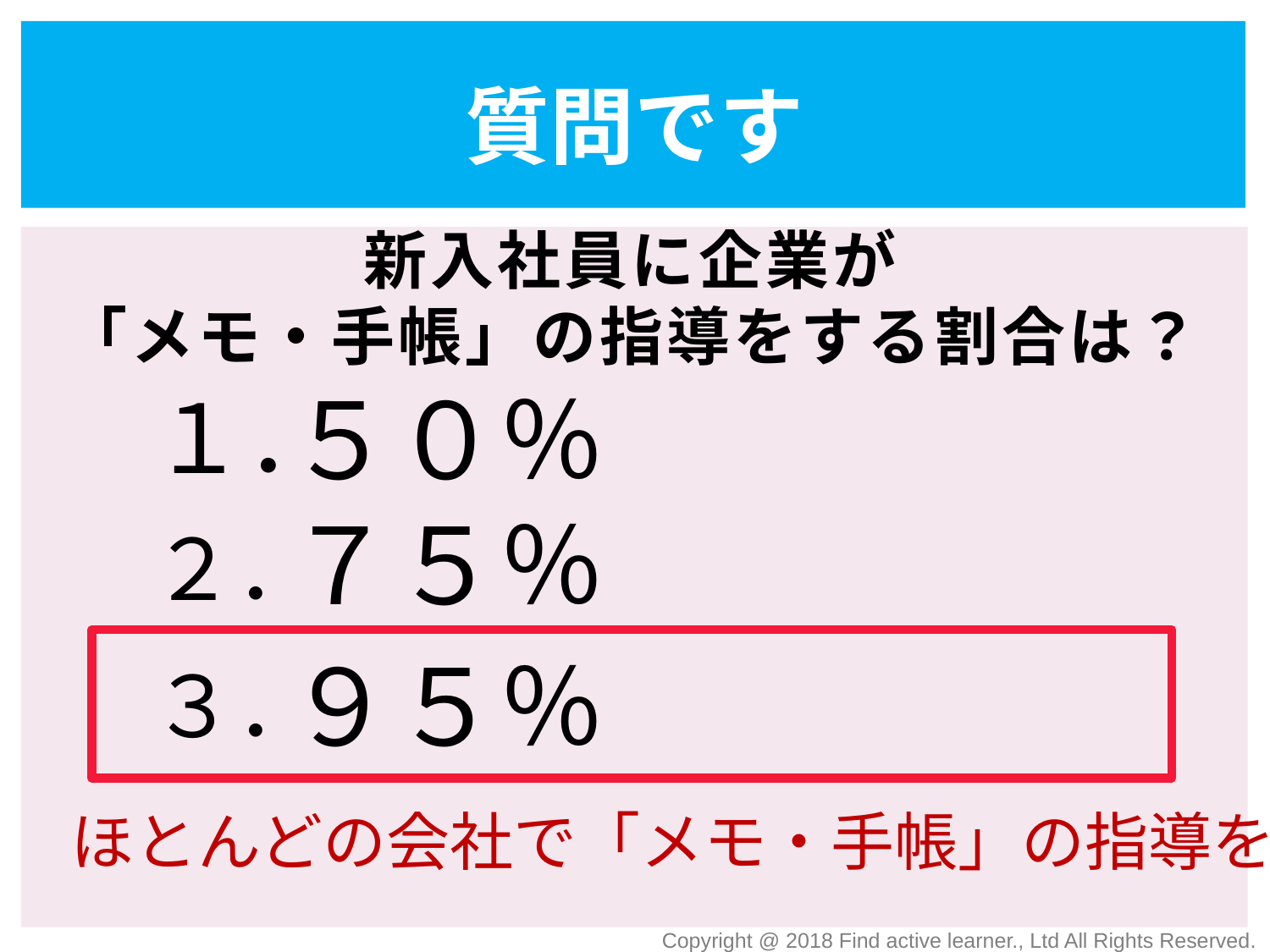

質問です
# 新入社員に企業が 「メモ・手帳」の指導をする割合は？
１．
５０％
７５％
２．

３．
９５％
ほとんどの会社で「メモ・手帳」の指導をする
Copyright @ 2018 Find active learner., Ltd All Rights Reserved.